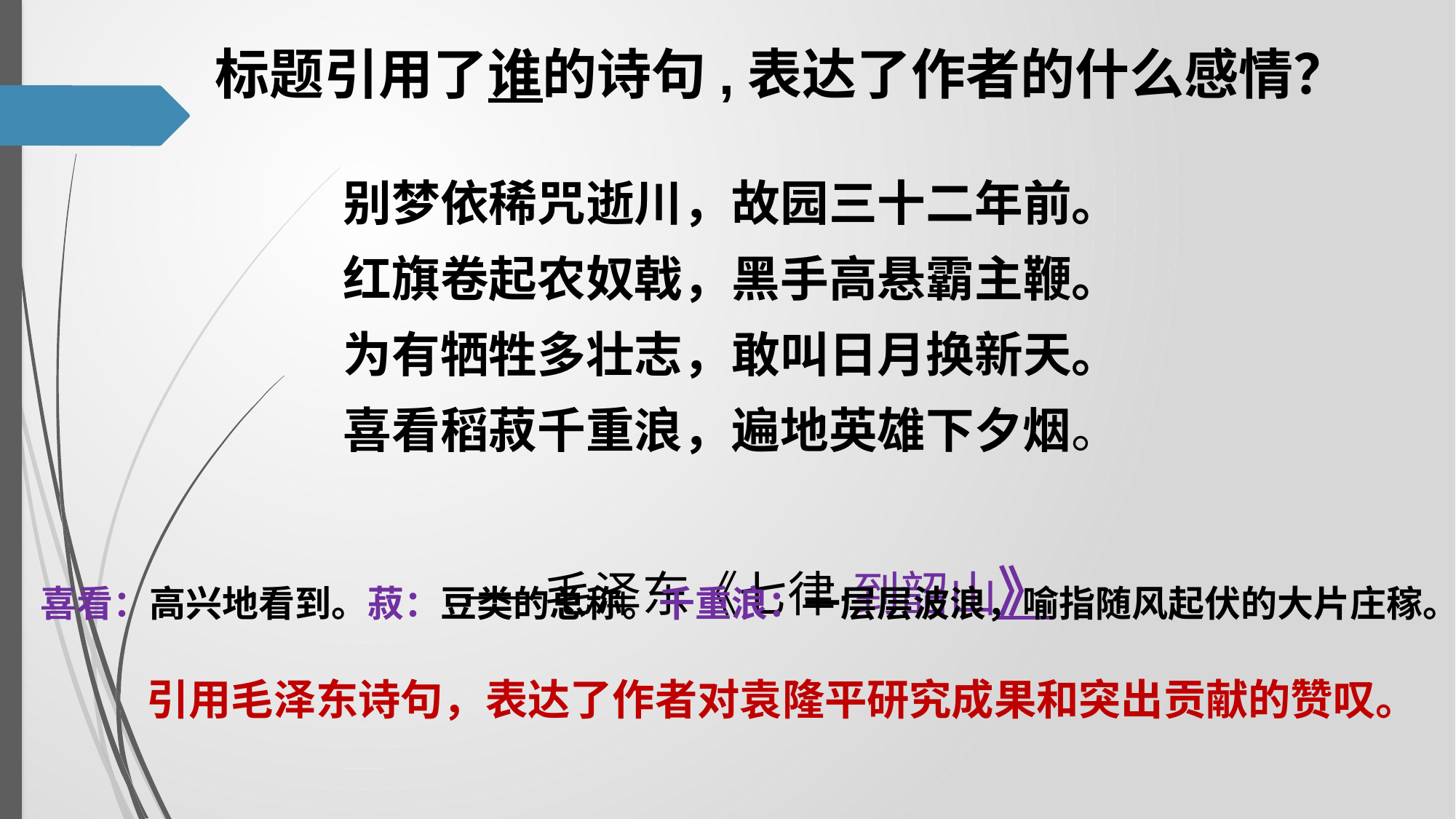

标题引用了谁的诗句,表达了作者的什么感情？
别梦依稀咒逝川，故园三十二年前。
红旗卷起农奴戟，黑手高悬霸主鞭。
为有牺牲多壮志，敢叫日月换新天。
喜看稻菽千重浪，遍地英雄下夕烟。
           ——毛泽东《七律·到韶山》
喜看：高兴地看到。菽：豆类的总称。千重浪：一层层波浪，喻指随风起伏的大片庄稼。
引用毛泽东诗句，表达了作者对袁隆平研究成果和突出贡献的赞叹。